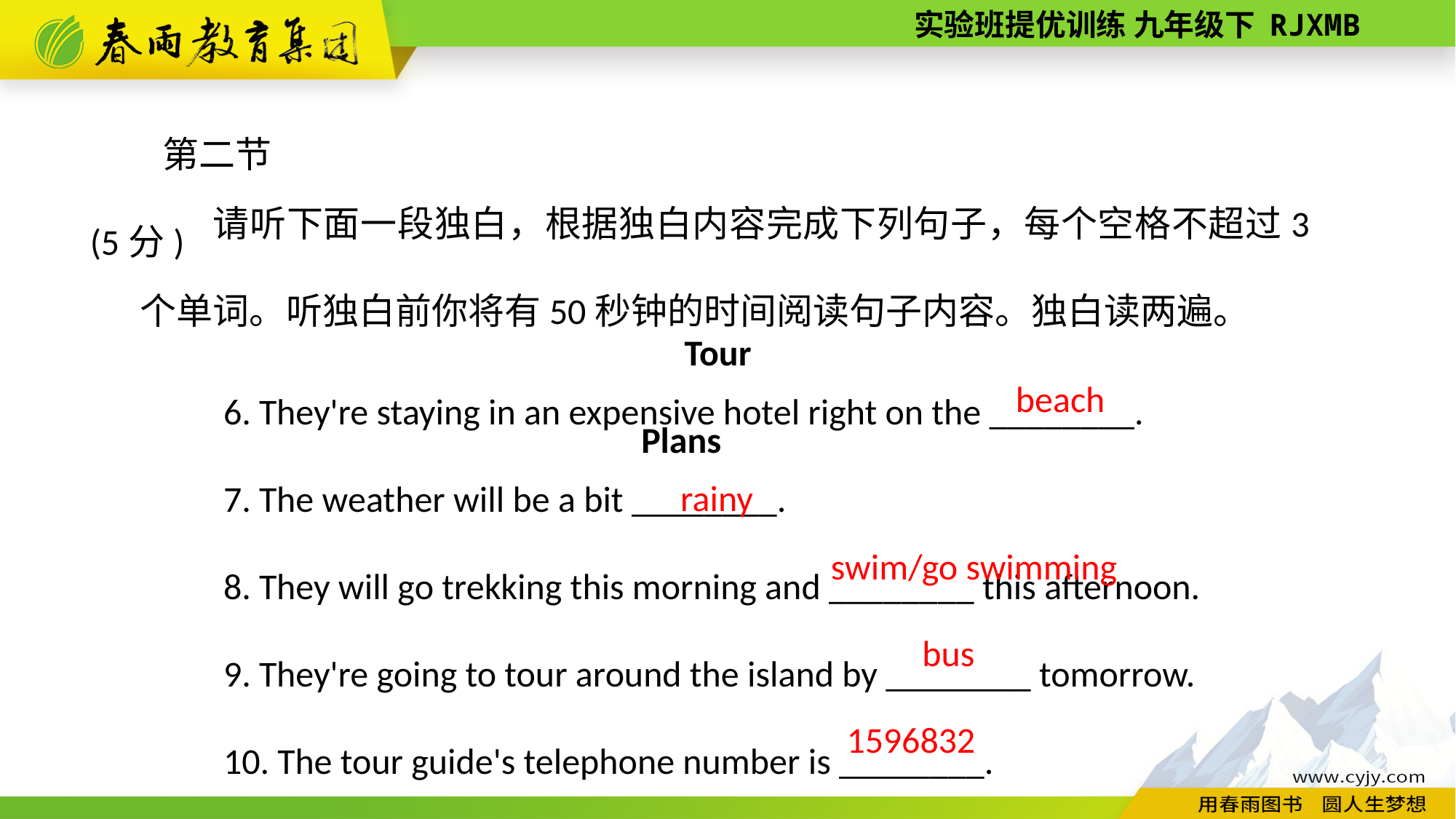

第二节(5分)
请听下面一段独白，根据独白内容完成下列句子，每个空格不超过3个单词。听独白前你将有50秒钟的时间阅读句子内容。独白读两遍。
Tour Plans
6. They're staying in an expensive hotel right on the ________.
7. The weather will be a bit ________.
8. They will go trekking this morning and ________ this afternoon.
9. They're going to tour around the island by ________ tomorrow.
10. The tour guide's telephone number is ________.
 beach
rainy
swim/go swimming
bus
159­6832